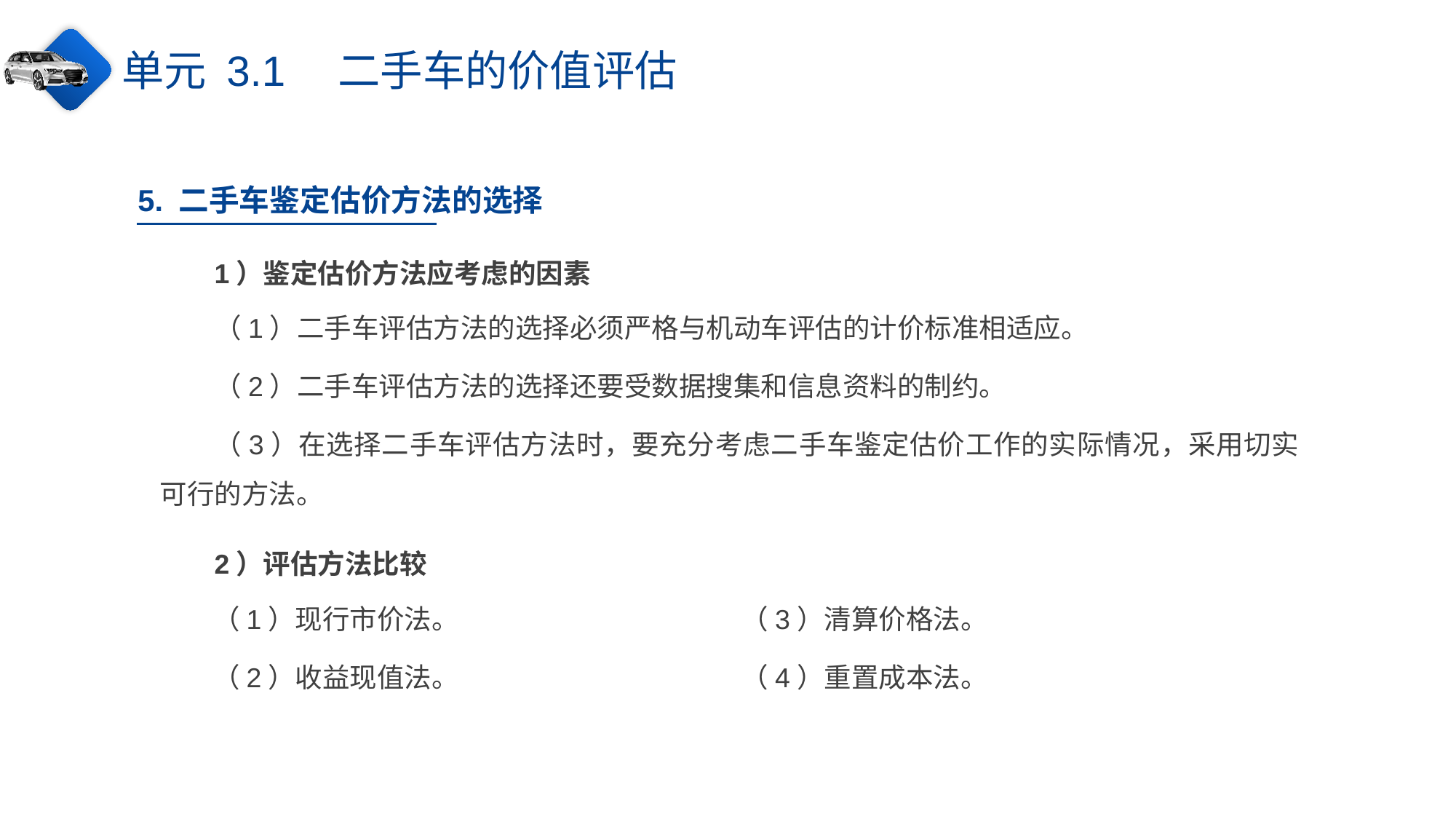

单元 3.1　二手车的价值评估
5. 二手车鉴定估价方法的选择
1）鉴定估价方法应考虑的因素
（1）二手车评估方法的选择必须严格与机动车评估的计价标准相适应。
（2）二手车评估方法的选择还要受数据搜集和信息资料的制约。
（3）在选择二手车评估方法时，要充分考虑二手车鉴定估价工作的实际情况，采用切实可行的方法。
2）评估方法比较
（1）现行市价法。
（2）收益现值法。
（3）清算价格法。
（4）重置成本法。